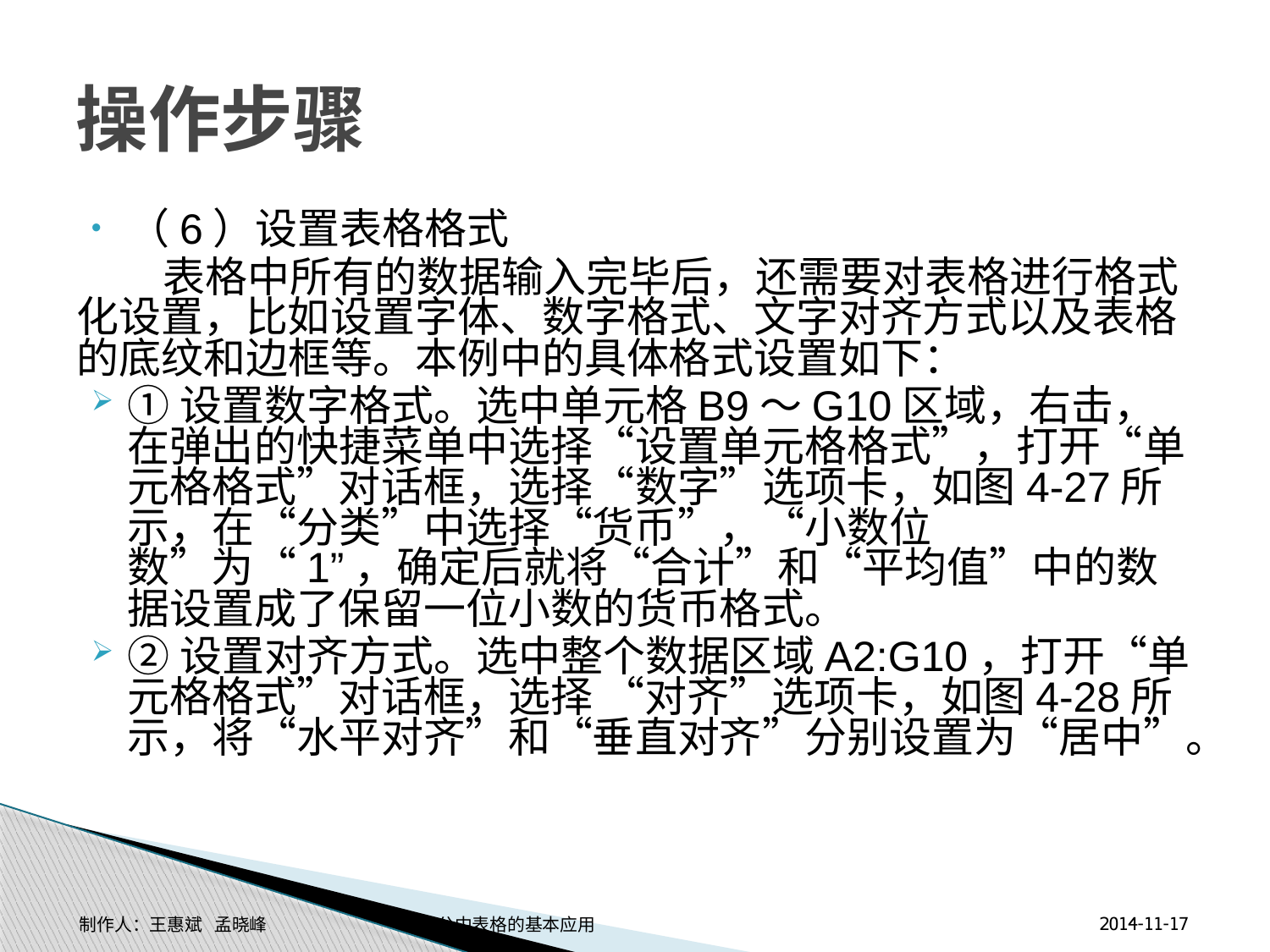

# 操作步骤
（6）设置表格格式
        表格中所有的数据输入完毕后，还需要对表格进行格式化设置，比如设置字体、数字格式、文字对齐方式以及表格的底纹和边框等。本例中的具体格式设置如下：
①设置数字格式。选中单元格B9～G10区域，右击，在弹出的快捷菜单中选择“设置单元格格式”，打开“单元格格式”对话框，选择“数字”选项卡，如图4-27所示，在“分类”中选择“货币”，“小数位数”为“1”，确定后就将“合计”和“平均值”中的数据设置成了保留一位小数的货币格式。
②设置对齐方式。选中整个数据区域A2:G10，打开“单元格格式”对话框，选择 “对齐”选项卡，如图4-28所示，将“水平对齐”和“垂直对齐”分别设置为“居中”。
2014-11-17
制作人：王惠斌   孟晓峰                                      办公中表格的基本应用